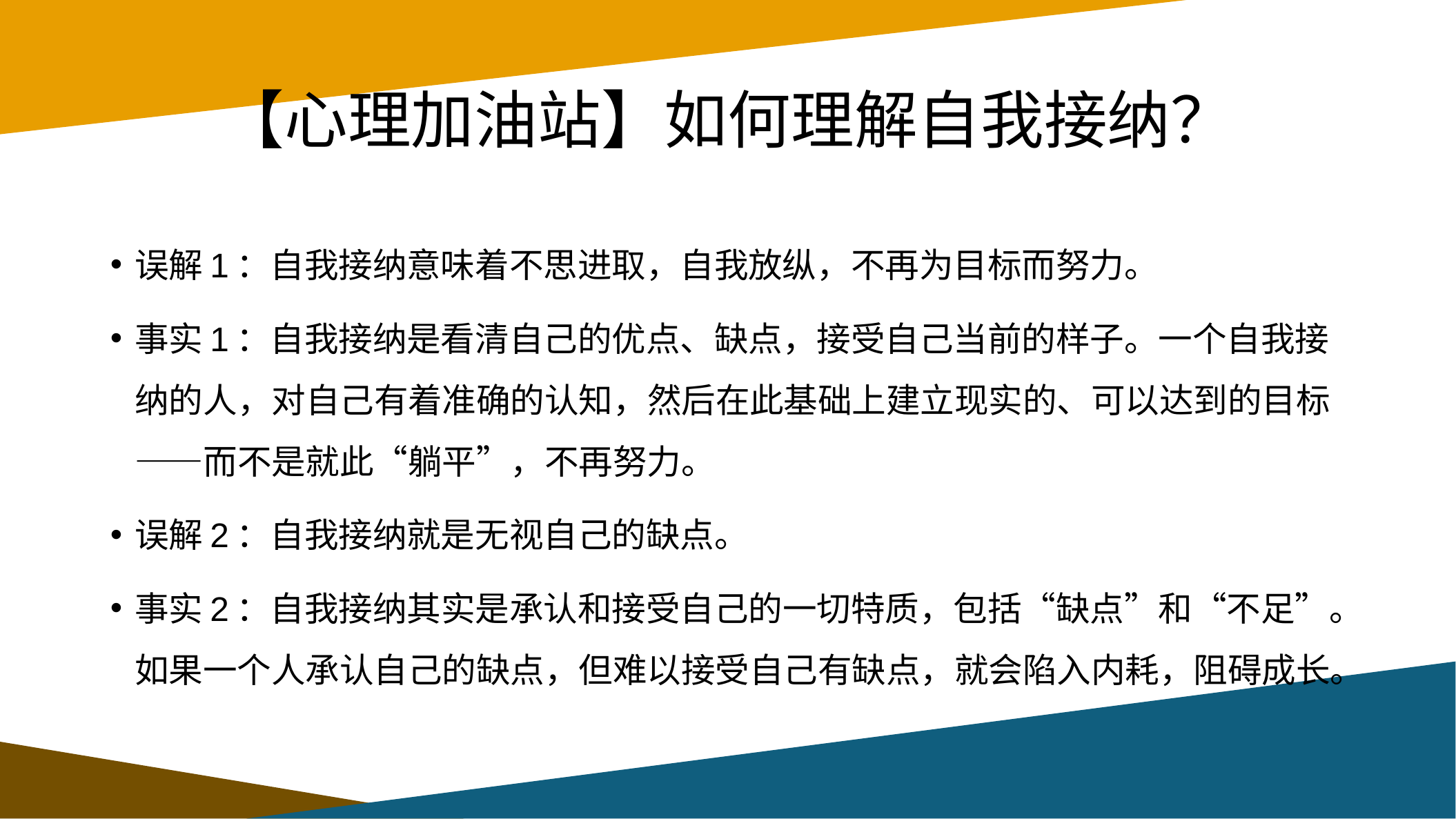

# 【心理加油站】如何理解自我接纳？
误解1：自我接纳意味着不思进取，自我放纵，不再为目标而努力。
事实1：自我接纳是看清自己的优点、缺点，接受自己当前的样子。一个自我接纳的人，对自己有着准确的认知，然后在此基础上建立现实的、可以达到的目标——而不是就此“躺平”，不再努力。
误解2：自我接纳就是无视自己的缺点。
事实2：自我接纳其实是承认和接受自己的一切特质，包括“缺点”和“不足”。如果一个人承认自己的缺点，但难以接受自己有缺点，就会陷入内耗，阻碍成长。